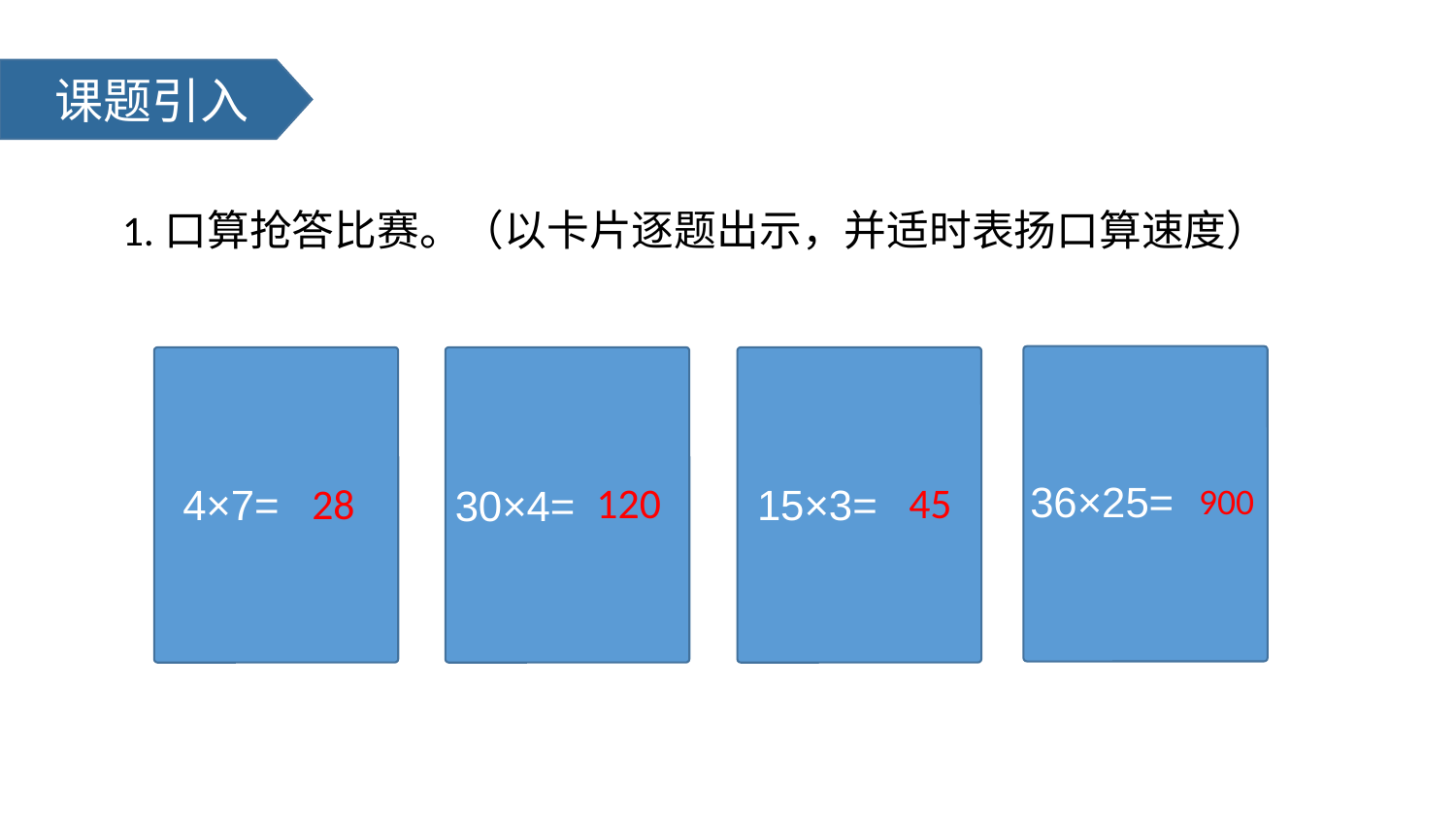

课题引入
1.口算抢答比赛。（以卡片逐题出示，并适时表扬口算速度）

36×25=
120
45
28
4×7=
15×3=
900
30×4=